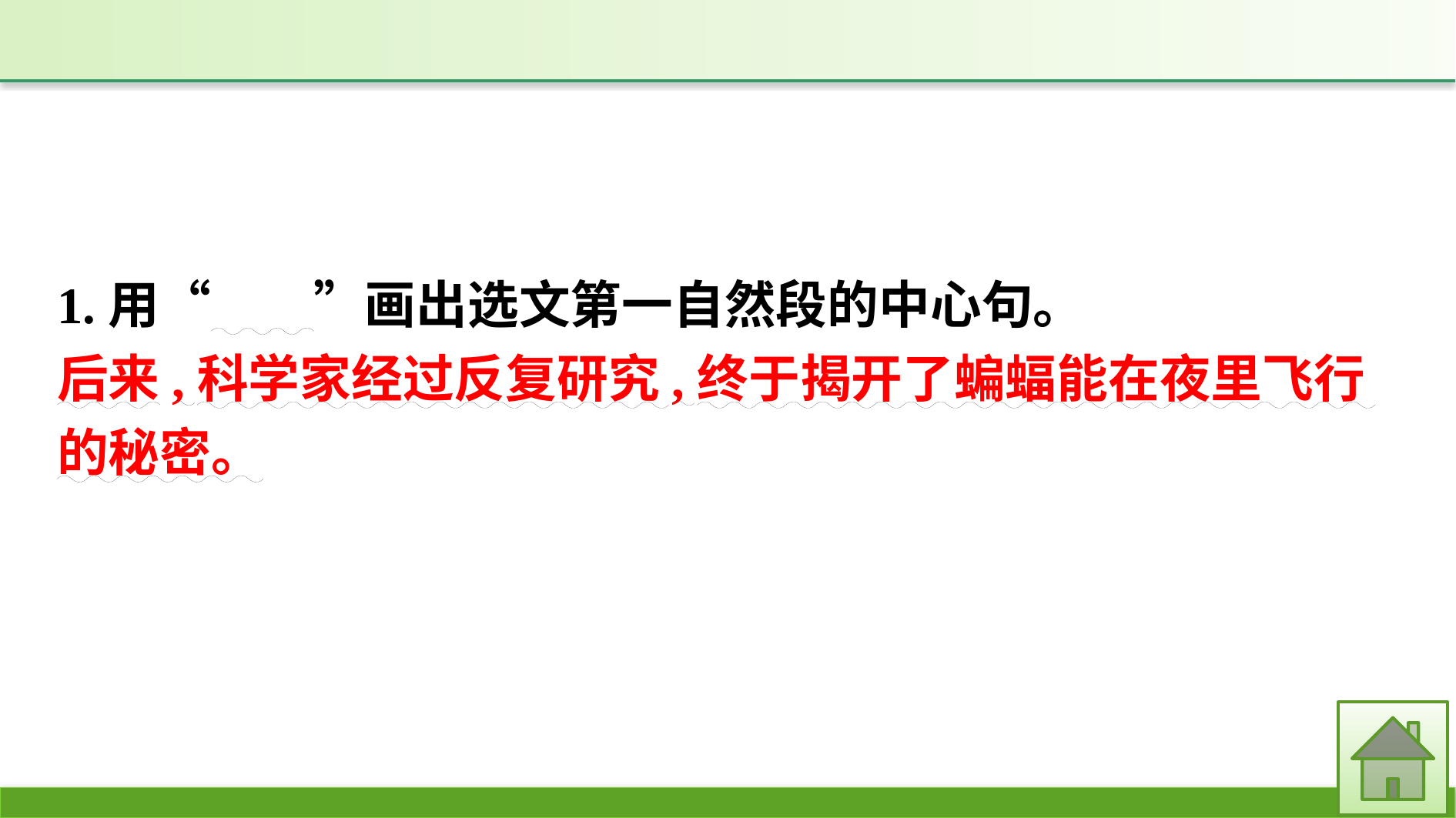

1.用“　　”画出选文第一自然段的中心句。
后来,科学家经过反复研究,终于揭开了蝙蝠能在夜里飞行的秘密。